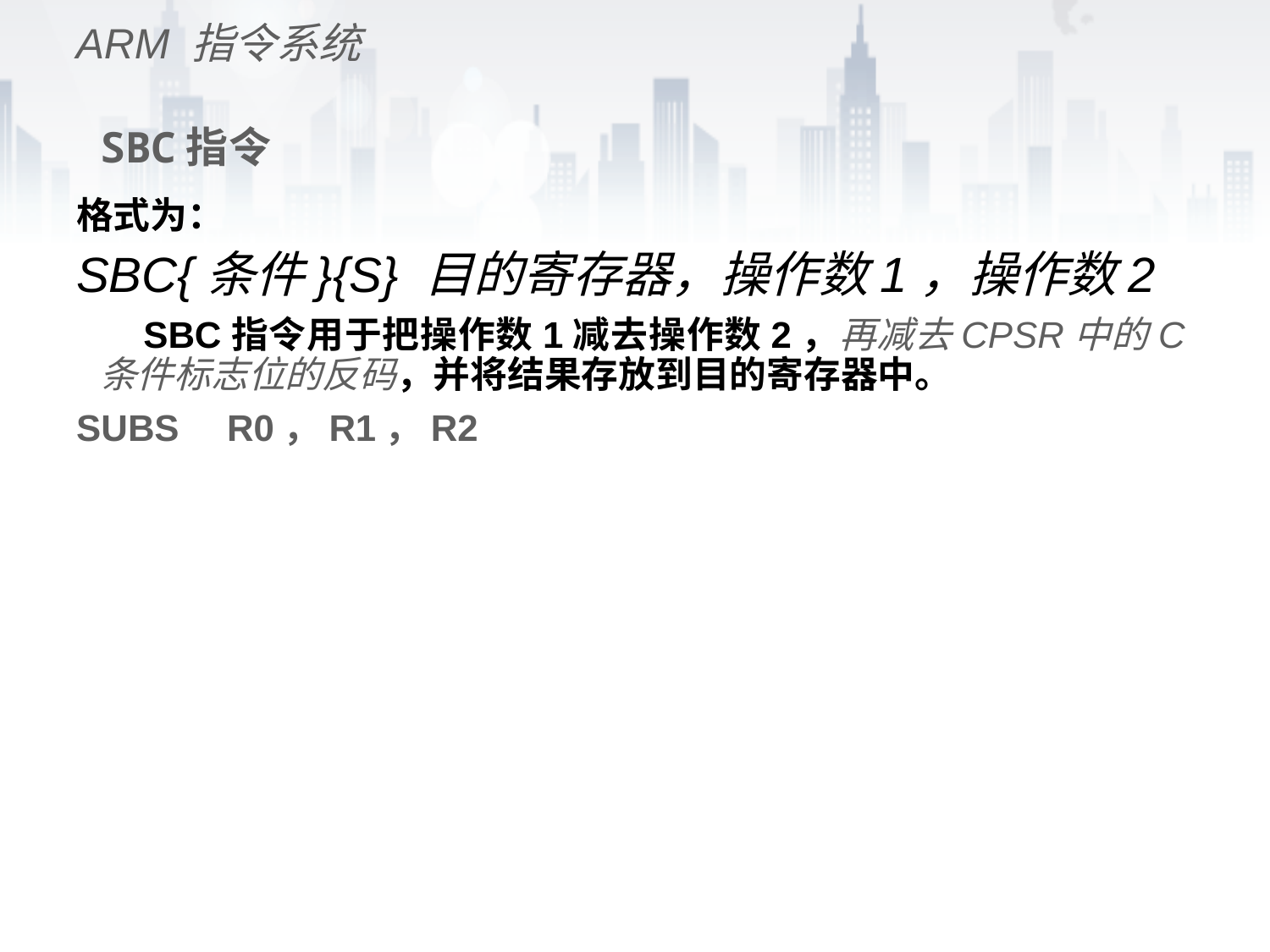

ARM 指令系统
# SBC指令
格式为：
SBC{条件}{S} 目的寄存器，操作数1，操作数2
      SBC指令用于把操作数1减去操作数2，再减去CPSR中的C条件标志位的反码，并将结果存放到目的寄存器中。
SUBS 	R0，R1，R2